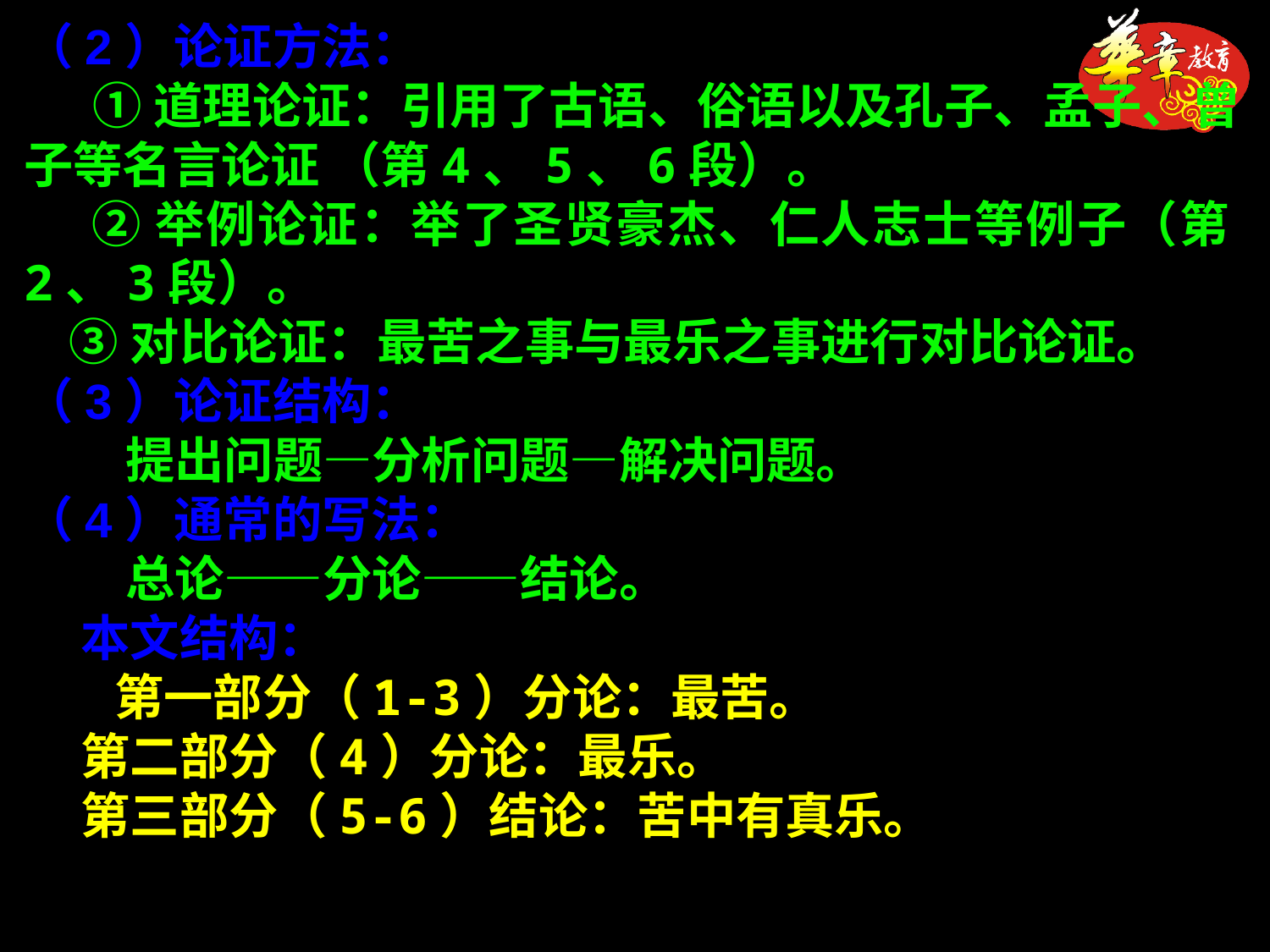

（2）论证方法：
      ①道理论证：引用了古语、俗语以及孔子、孟子、曾子等名言论证 （第4、5、6段）。
     ②举例论证：举了圣贤豪杰、仁人志士等例子（第2、3段）。
    ③对比论证：最苦之事与最乐之事进行对比论证。
（3）论证结构：
        提出问题—分析问题—解决问题。
（4）通常的写法：
        总论——分论——结论。
    本文结构：
       第一部分（1-3）分论：最苦。
    第二部分（4）分论：最乐。
    第三部分（5-6）结论：苦中有真乐。